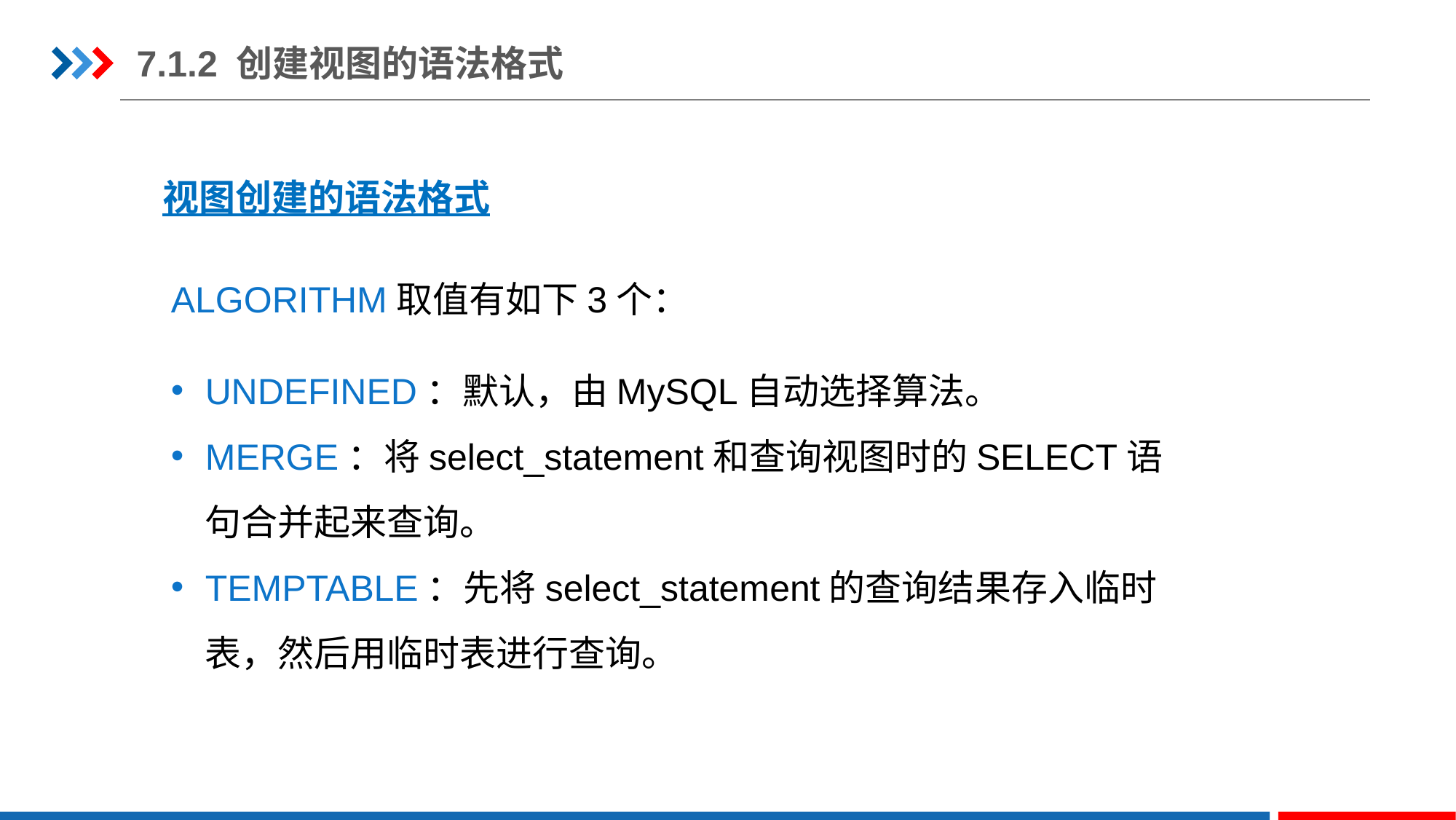

7.1.2 创建视图的语法格式
视图创建的语法格式
ALGORITHM取值有如下3个：
UNDEFINED：默认，由MySQL自动选择算法。
MERGE：将select_statement和查询视图时的SELECT语句合并起来查询。
TEMPTABLE：先将select_statement的查询结果存入临时表，然后用临时表进行查询。